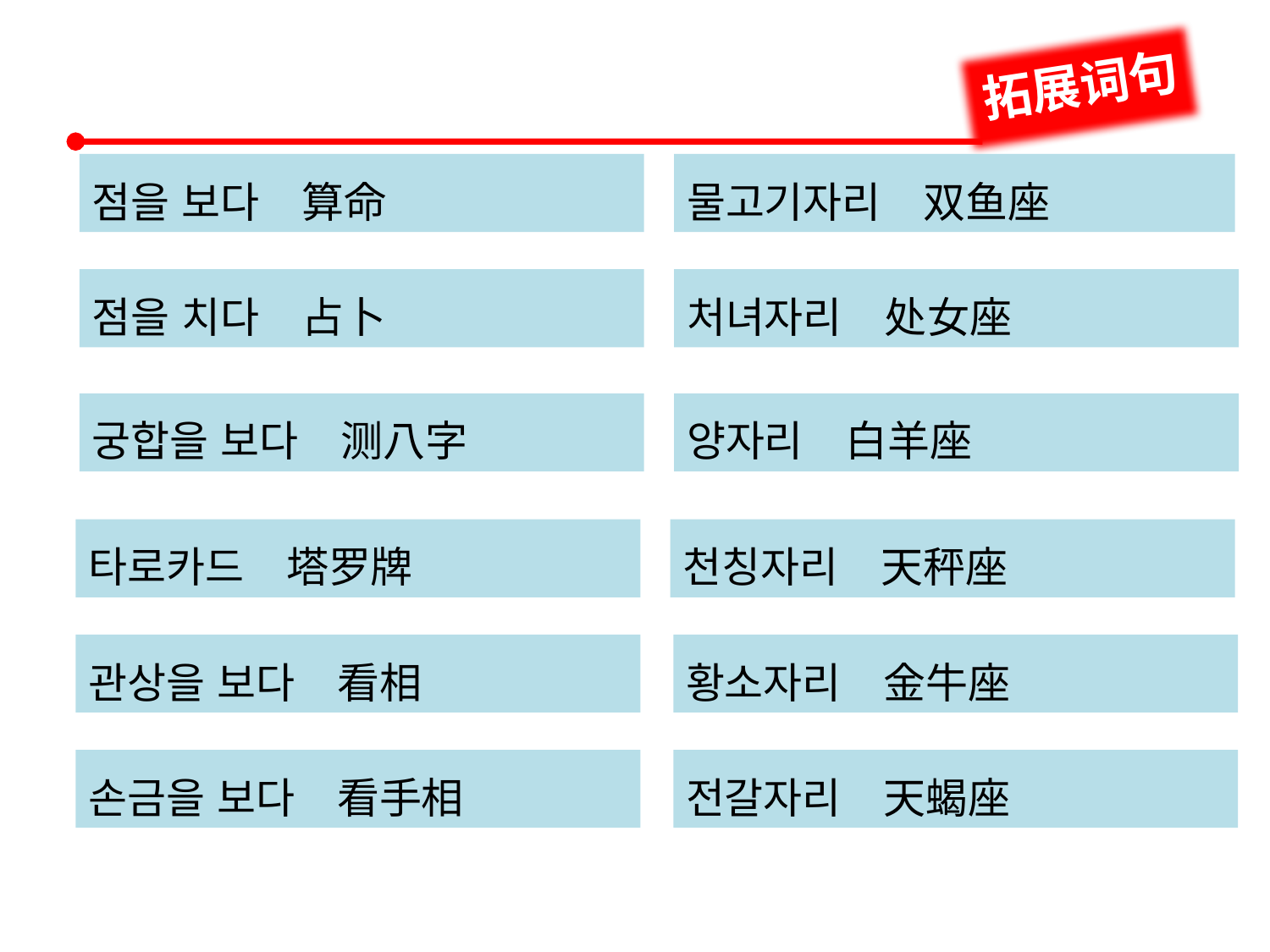

拓展词句
점을 보다　算命
점을 치다　占卜
궁합을 보다　测八字
타로카드　塔罗牌
물고기자리　双鱼座
처녀자리　处女座
양자리　白羊座
천칭자리　天秤座
관상을 보다　看相
손금을 보다　看手相
황소자리　金牛座
전갈자리　天蝎座